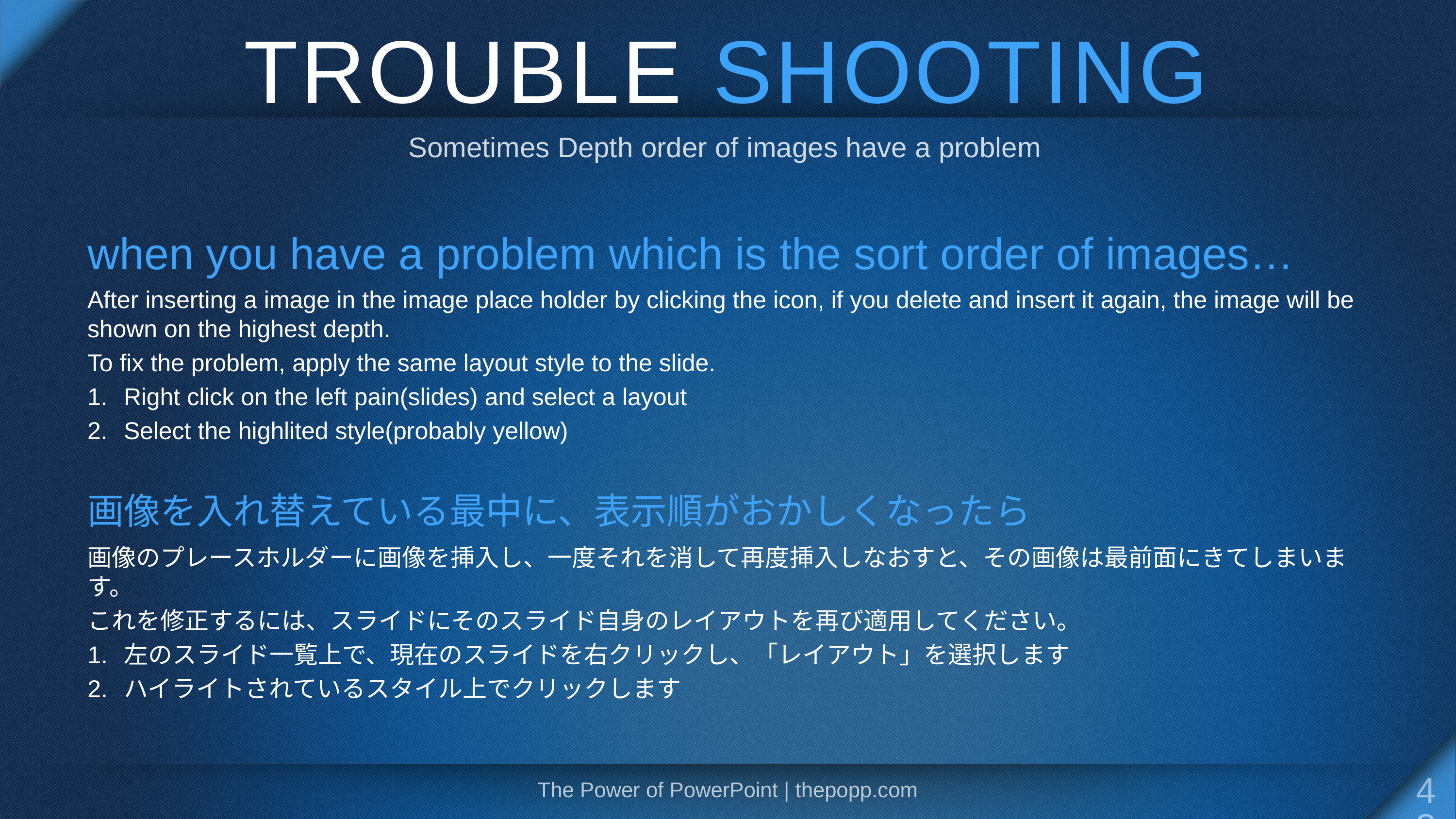

# TROUBLE SHOOTING
Sometimes Depth order of images have a problem
when you have a problem which is the sort order of images…
After inserting a image in the image place holder by clicking the icon, if you delete and insert it again, the image will be shown on the highest depth.
To fix the problem, apply the same layout style to the slide.
Right click on the left pain(slides) and select a layout
Select the highlited style(probably yellow)
画像を入れ替えている最中に、表示順がおかしくなったら
画像のプレースホルダーに画像を挿入し、一度それを消して再度挿入しなおすと、その画像は最前面にきてしまいます。
これを修正するには、スライドにそのスライド自身のレイアウトを再び適用してください。
左のスライド一覧上で、現在のスライドを右クリックし、「レイアウト」を選択します
ハイライトされているスタイル上でクリックします
48
The Power of PowerPoint | thepopp.com